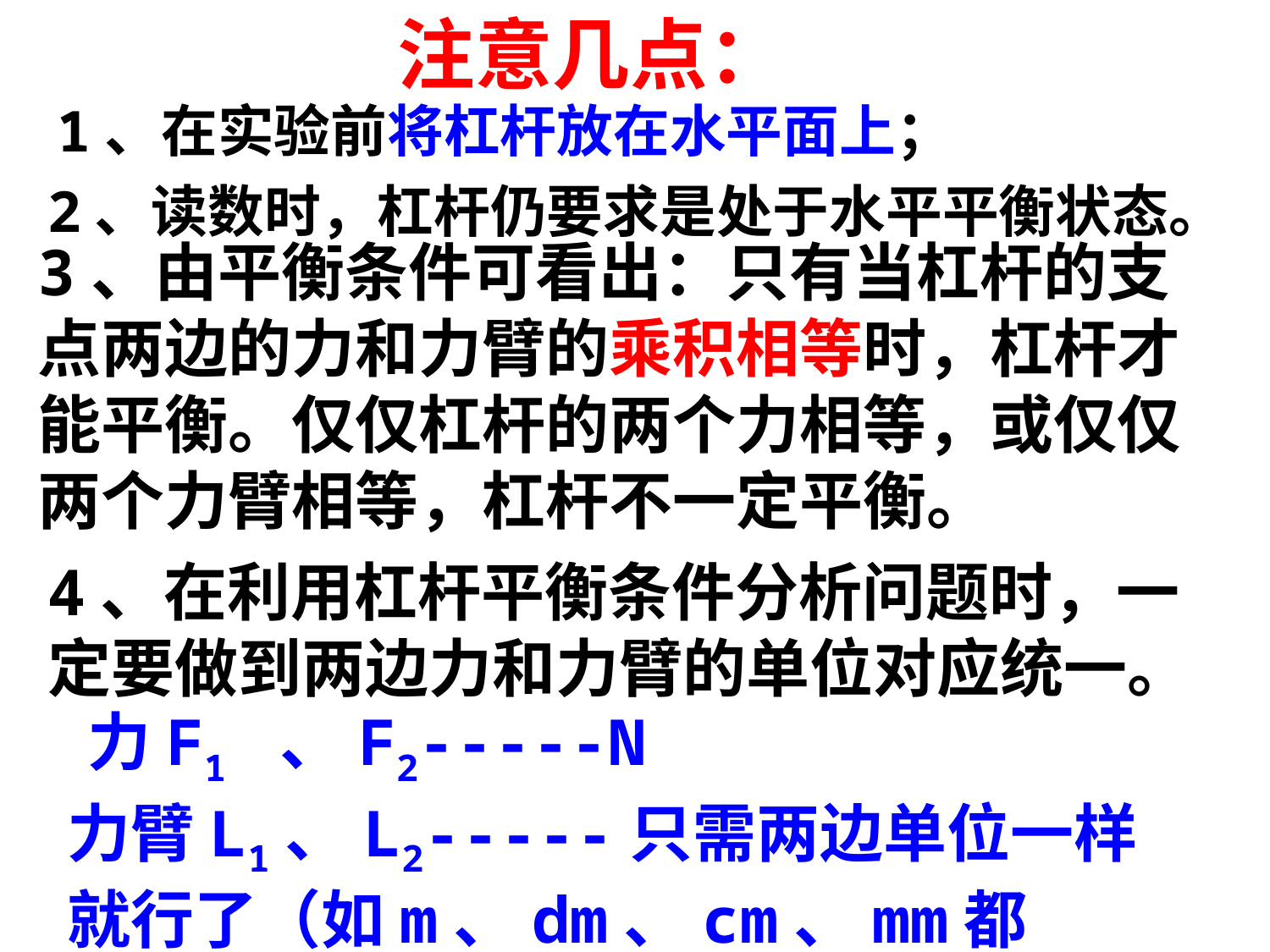

注意几点：
1、在实验前将杠杆放在水平面上；
2、读数时，杠杆仍要求是处于水平平衡状态。
3、由平衡条件可看出：只有当杠杆的支点两边的力和力臂的乘积相等时，杠杆才能平衡。仅仅杠杆的两个力相等，或仅仅两个力臂相等，杠杆不一定平衡。
4、在利用杠杆平衡条件分析问题时，一定要做到两边力和力臂的单位对应统一。
力F1 、F2-----N
力臂L1、L2-----只需两边单位一样就行了（如m、dm、cm、mm都行。）